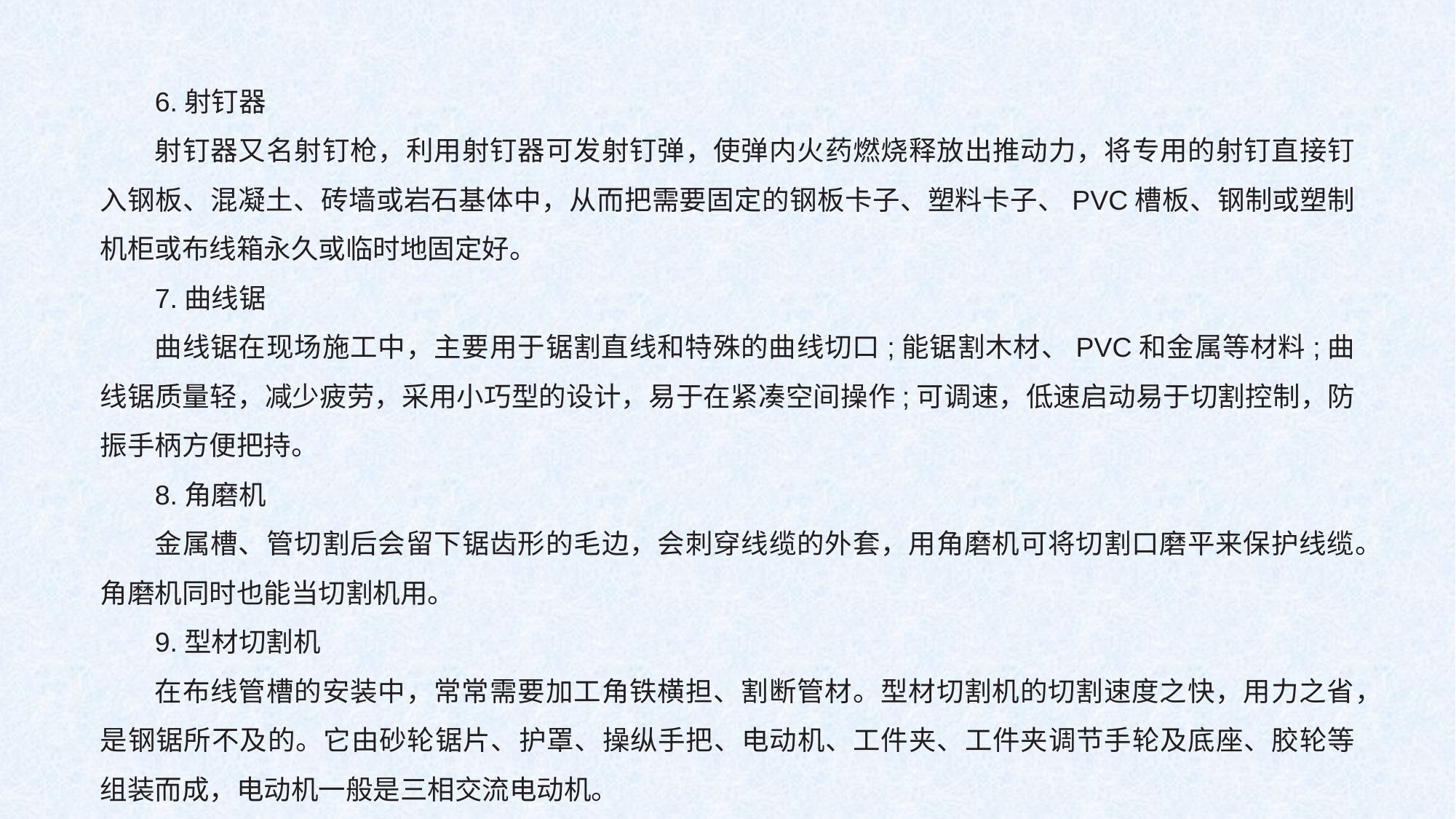

6.射钉器
射钉器又名射钉枪，利用射钉器可发射钉弹，使弹内火药燃烧释放出推动力，将专用的射钉直接钉入钢板、混凝土、砖墙或岩石基体中，从而把需要固定的钢板卡子、塑料卡子、PVC槽板、钢制或塑制机柜或布线箱永久或临时地固定好。
7.曲线锯
曲线锯在现场施工中，主要用于锯割直线和特殊的曲线切口;能锯割木材、PVC和金属等材料;曲线锯质量轻，减少疲劳，采用小巧型的设计，易于在紧凑空间操作;可调速，低速启动易于切割控制，防振手柄方便把持。
8.角磨机
金属槽、管切割后会留下锯齿形的毛边，会刺穿线缆的外套，用角磨机可将切割口磨平来保护线缆。角磨机同时也能当切割机用。
9.型材切割机
在布线管槽的安装中，常常需要加工角铁横担、割断管材。型材切割机的切割速度之快，用力之省，是钢锯所不及的。它由砂轮锯片、护罩、操纵手把、电动机、工件夹、工件夹调节手轮及底座、胶轮等组装而成，电动机一般是三相交流电动机。